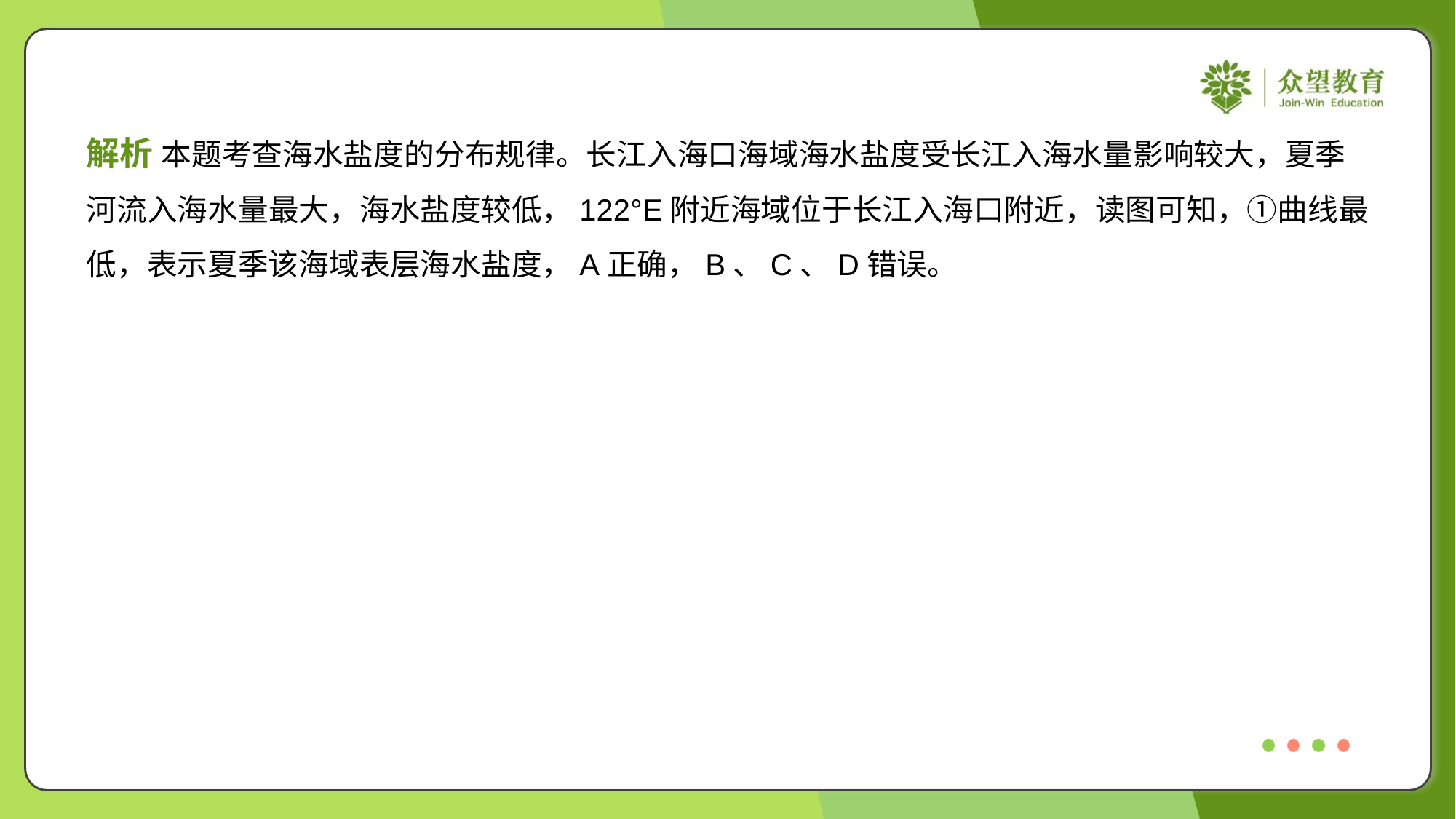

解析 本题考查海水盐度的分布规律。长江入海口海域海水盐度受长江入海水量影响较大，夏季
河流入海水量最大，海水盐度较低，122°E附近海域位于长江入海口附近，读图可知，①曲线最
低，表示夏季该海域表层海水盐度，A正确，B、C、D错误。